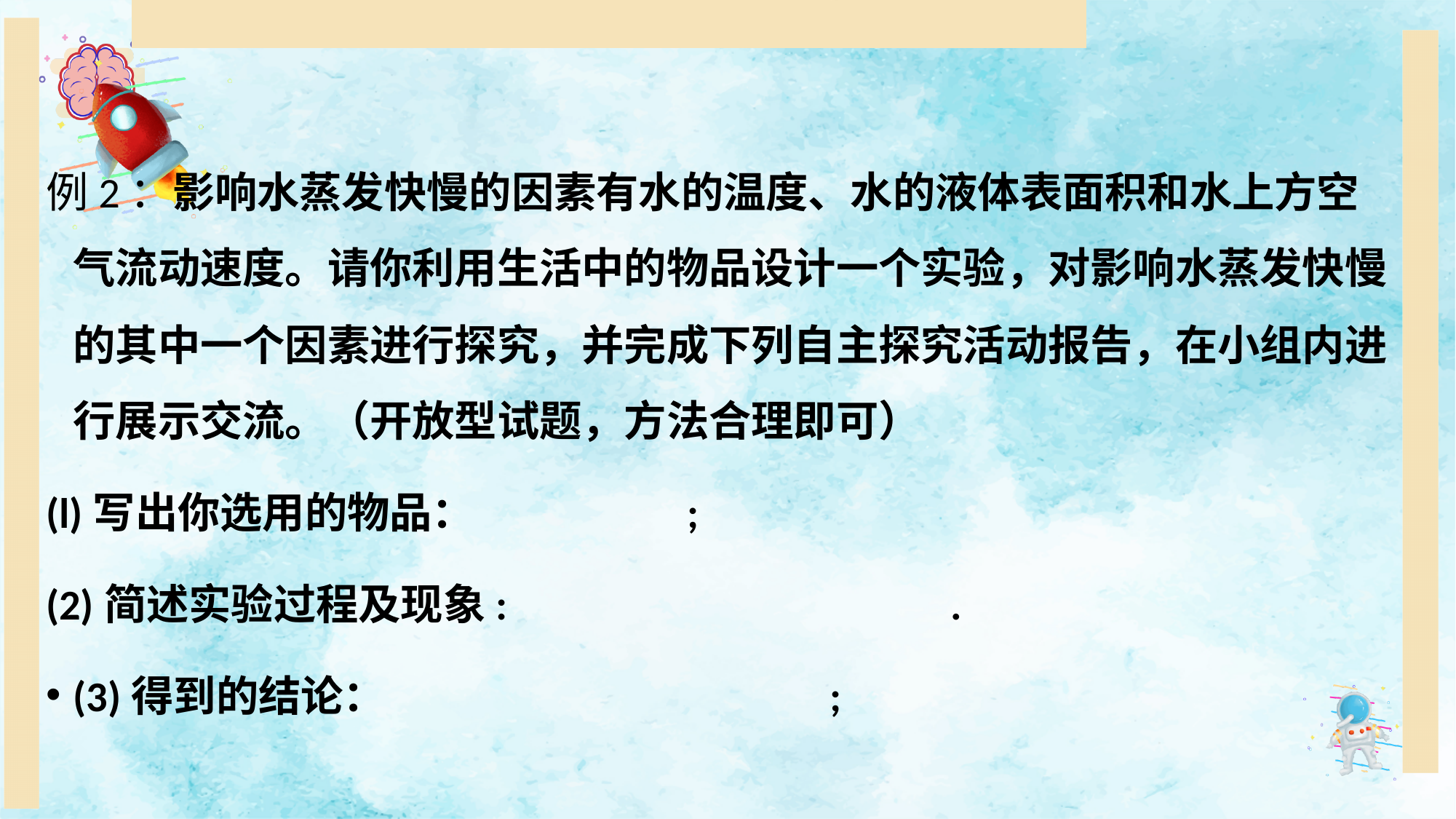

例2：影响水蒸发快慢的因素有水的温度、水的液体表面积和水上方空气流动速度。请你利用生活中的物品设计一个实验，对影响水蒸发快慢的其中一个因素进行探究，并完成下列自主探究活动报告，在小组内进行展示交流。（开放型试题，方法合理即可）
(l)写出你选用的物品：                     ;
(2)简述实验过程及现象:                                              .
(3)得到的结论：                                             ;